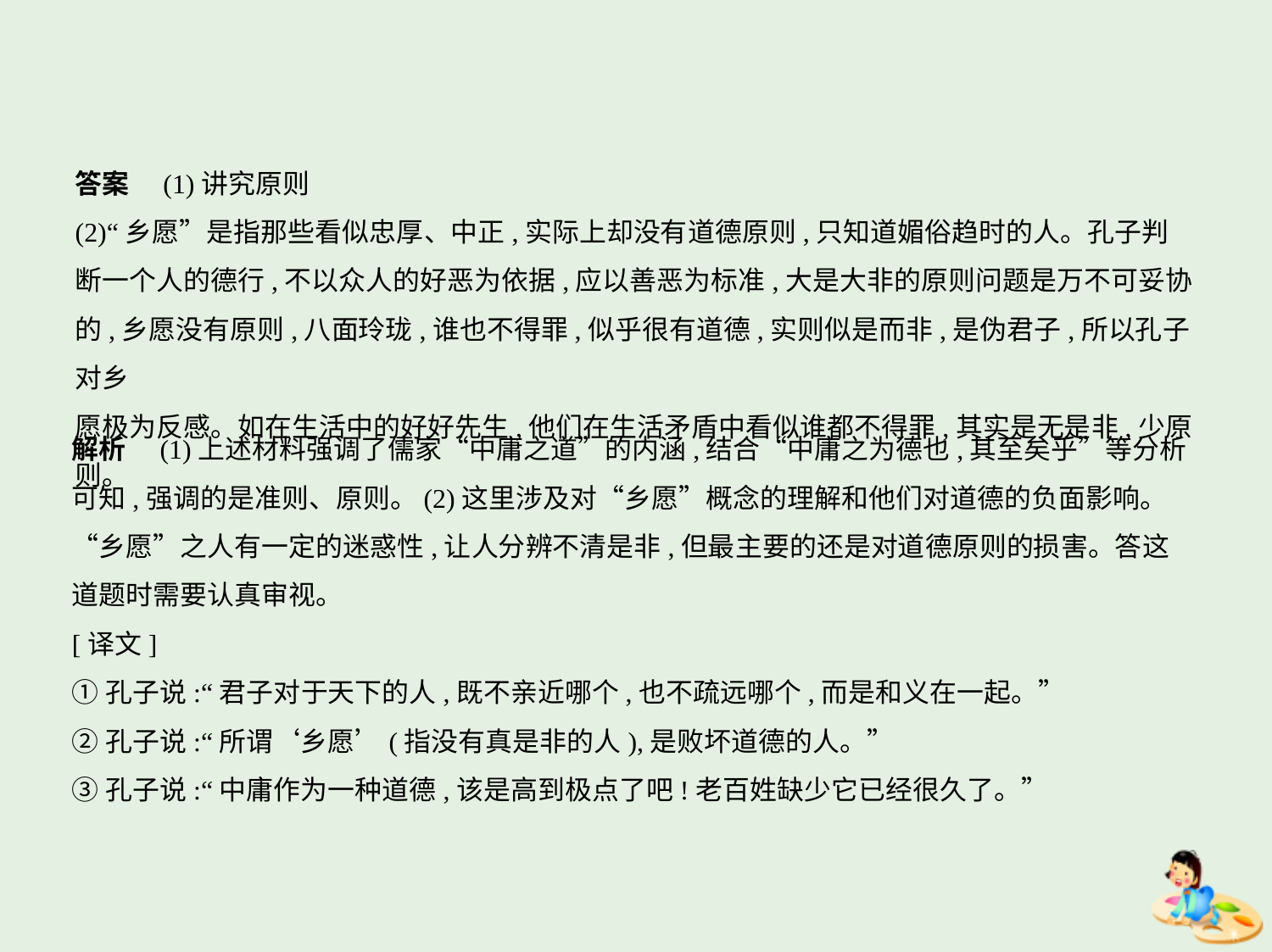

答案　(1)讲究原则
(2)“乡愿”是指那些看似忠厚、中正,实际上却没有道德原则,只知道媚俗趋时的人。孔子判
断一个人的德行,不以众人的好恶为依据,应以善恶为标准,大是大非的原则问题是万不可妥协
的,乡愿没有原则,八面玲珑,谁也不得罪,似乎很有道德,实则似是而非,是伪君子,所以孔子对乡
愿极为反感。如在生活中的好好先生,他们在生活矛盾中看似谁都不得罪,其实是无是非,少原则。
解析　(1)上述材料强调了儒家“中庸之道”的内涵,结合“中庸之为德也,其至矣乎”等分析
可知,强调的是准则、原则。(2)这里涉及对“乡愿”概念的理解和他们对道德的负面影响。
“乡愿”之人有一定的迷惑性,让人分辨不清是非,但最主要的还是对道德原则的损害。答这
道题时需要认真审视。
[译文]
①孔子说:“君子对于天下的人,既不亲近哪个,也不疏远哪个,而是和义在一起。”
②孔子说:“所谓‘乡愿’(指没有真是非的人),是败坏道德的人。”
③孔子说:“中庸作为一种道德,该是高到极点了吧!老百姓缺少它已经很久了。”